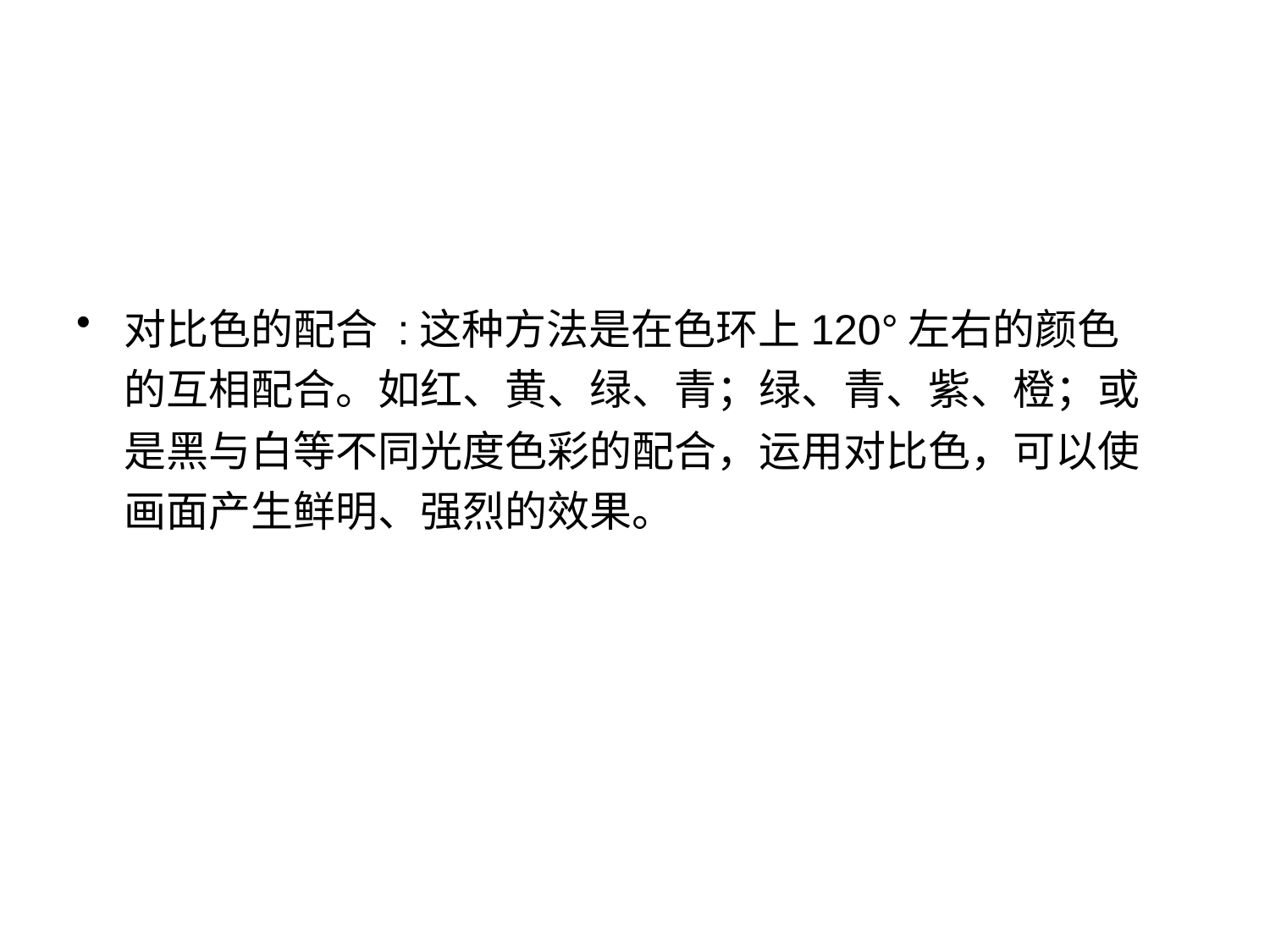

对比色的配合 :这种方法是在色环上120°左右的颜色的互相配合。如红、黄、绿、青；绿、青、紫、橙；或是黑与白等不同光度色彩的配合，运用对比色，可以使画面产生鲜明、强烈的效果。